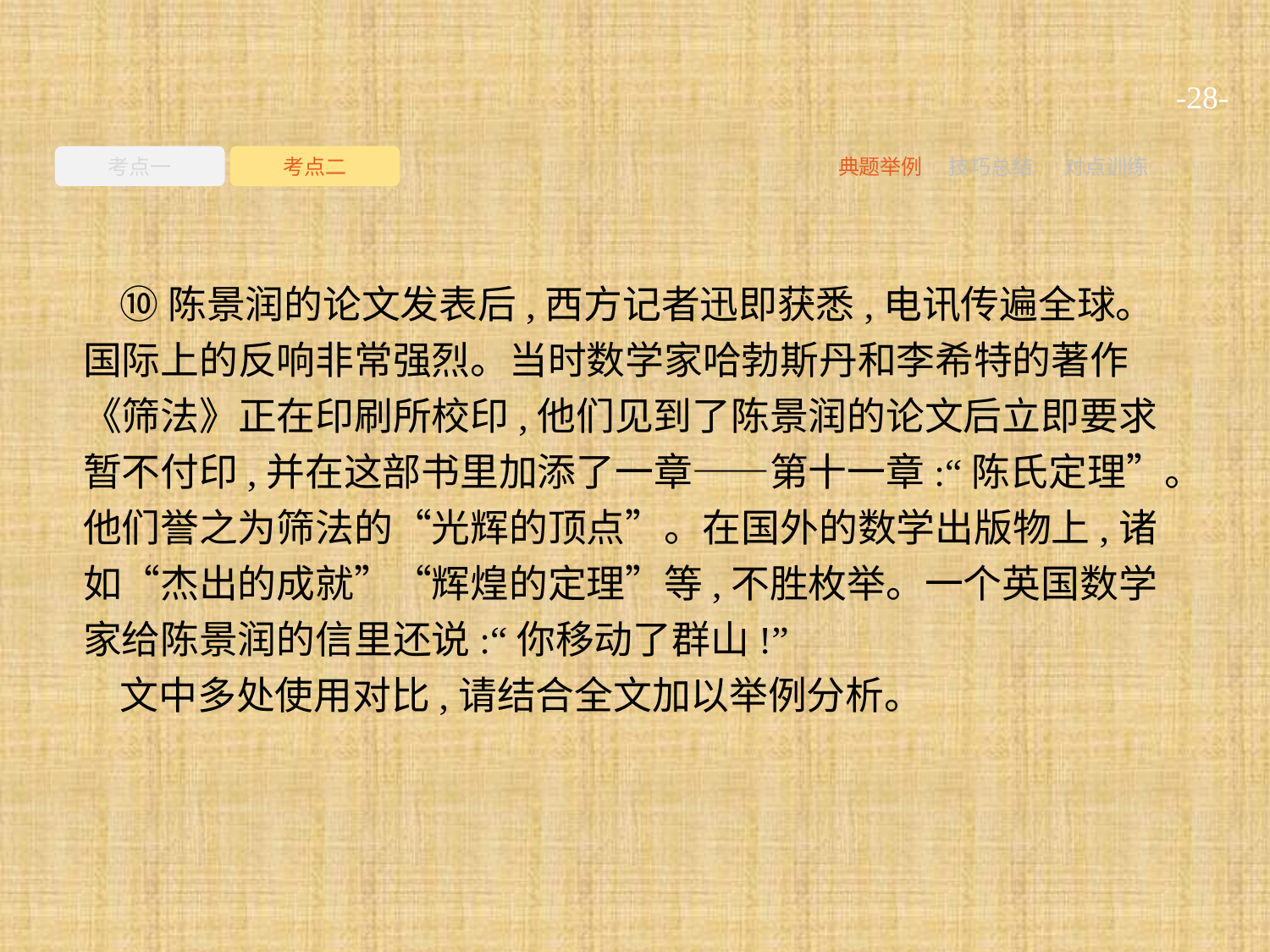

-28-
考点一
考点二
典题举例
技巧总结
对点训练
⑩陈景润的论文发表后,西方记者迅即获悉,电讯传遍全球。国际上的反响非常强烈。当时数学家哈勃斯丹和李希特的著作《筛法》正在印刷所校印,他们见到了陈景润的论文后立即要求暂不付印,并在这部书里加添了一章——第十一章:“陈氏定理”。他们誉之为筛法的“光辉的顶点”。在国外的数学出版物上,诸如“杰出的成就”“辉煌的定理”等,不胜枚举。一个英国数学家给陈景润的信里还说:“你移动了群山!”
文中多处使用对比,请结合全文加以举例分析。